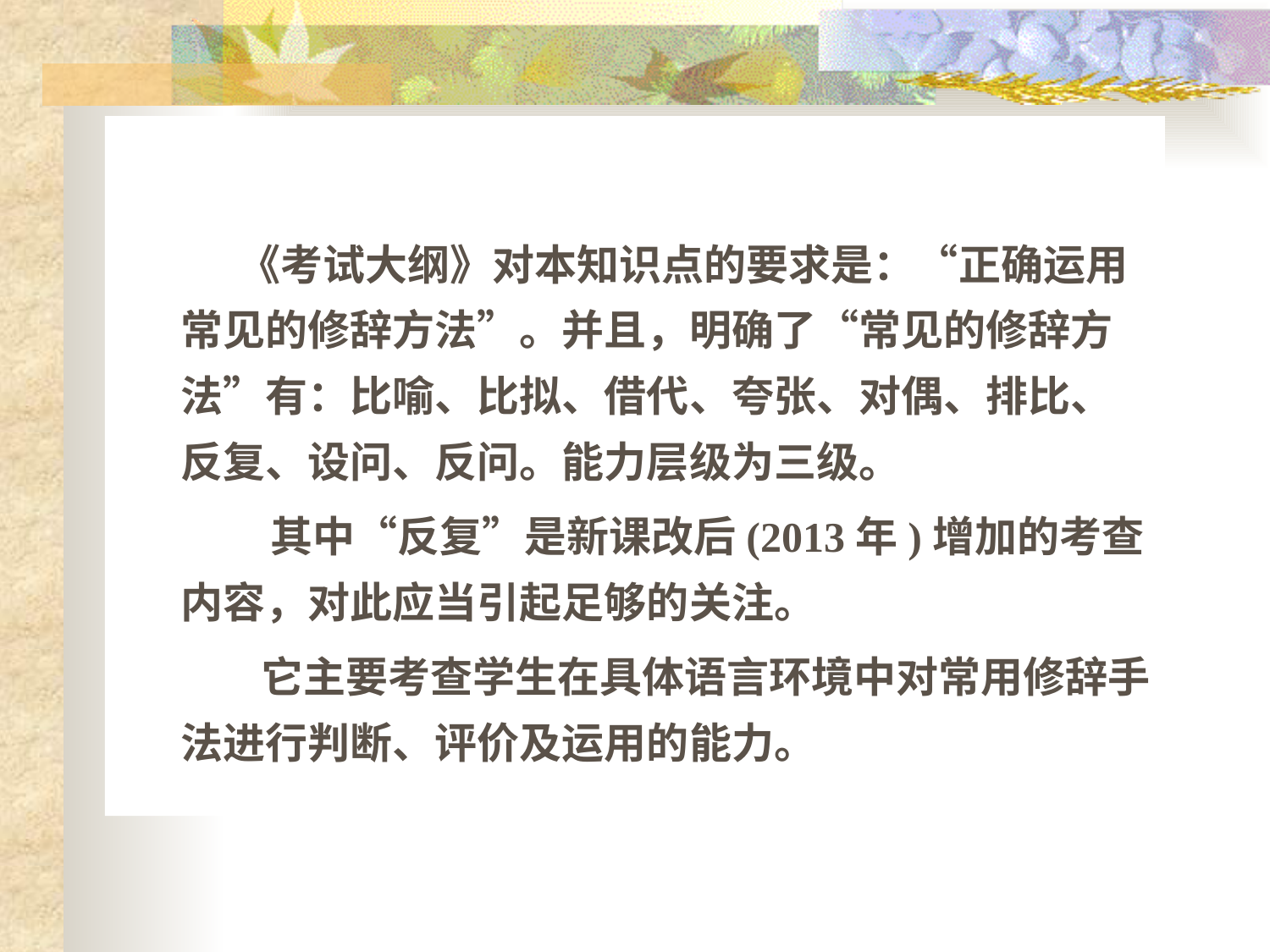

# 《考试大纲》对本知识点的要求是：“正确运用常见的修辞方法”。并且，明确了“常见的修辞方法”有：比喻、比拟、借代、夸张、对偶、排比、反复、设问、反问。能力层级为三级。
               其中“反复”是新课改后(2013年)增加的考查内容，对此应当引起足够的关注。
              它主要考查学生在具体语言环境中对常用修辞手法进行判断、评价及运用的能力。